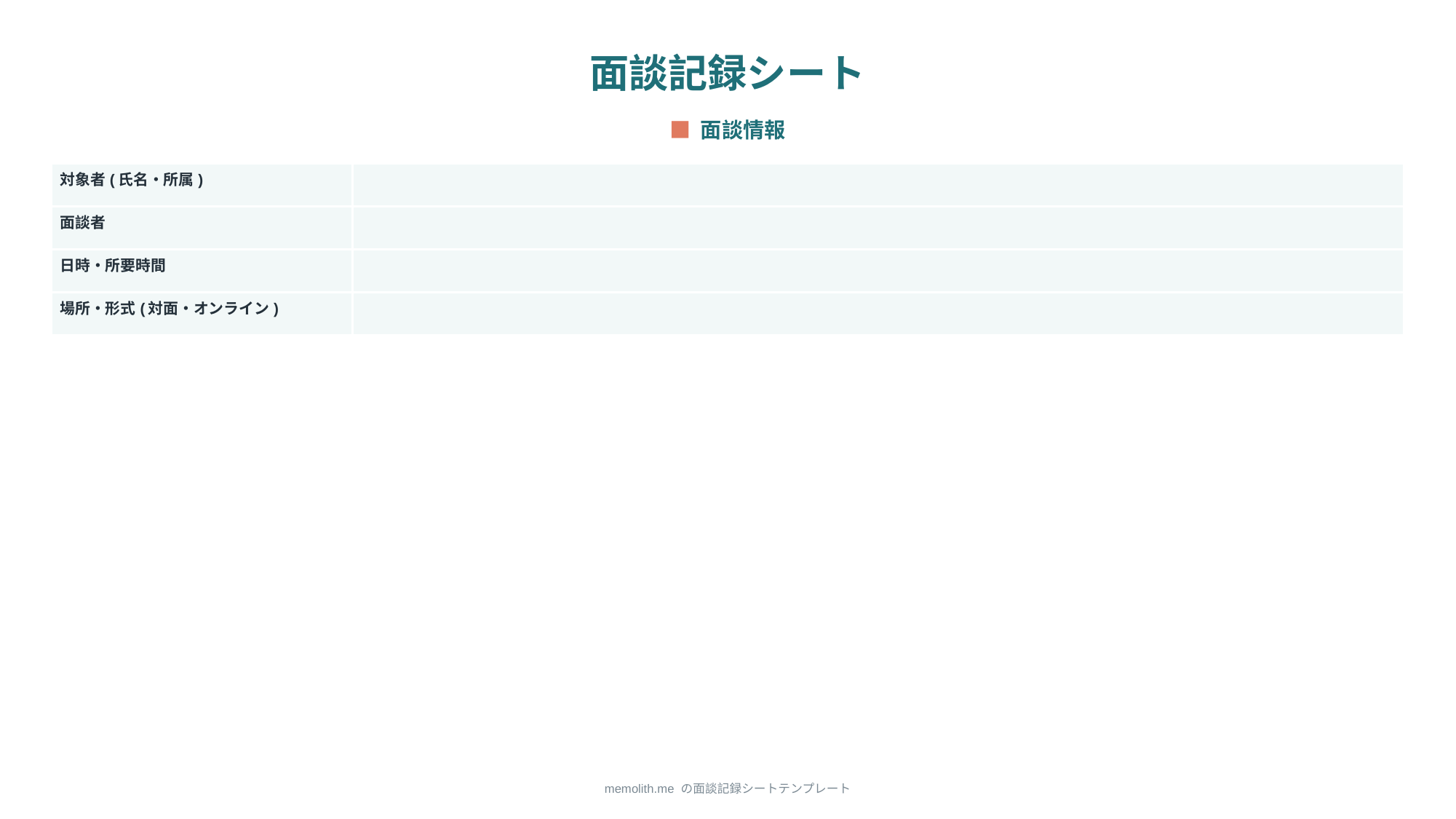

面談記録シート
■ 面談情報
| 対象者(氏名・所属) |  |
| --- | --- |
| 面談者 |  |
| 日時・所要時間 |  |
| 場所・形式(対面・オンライン) |  |
memolith.me の面談記録シートテンプレート